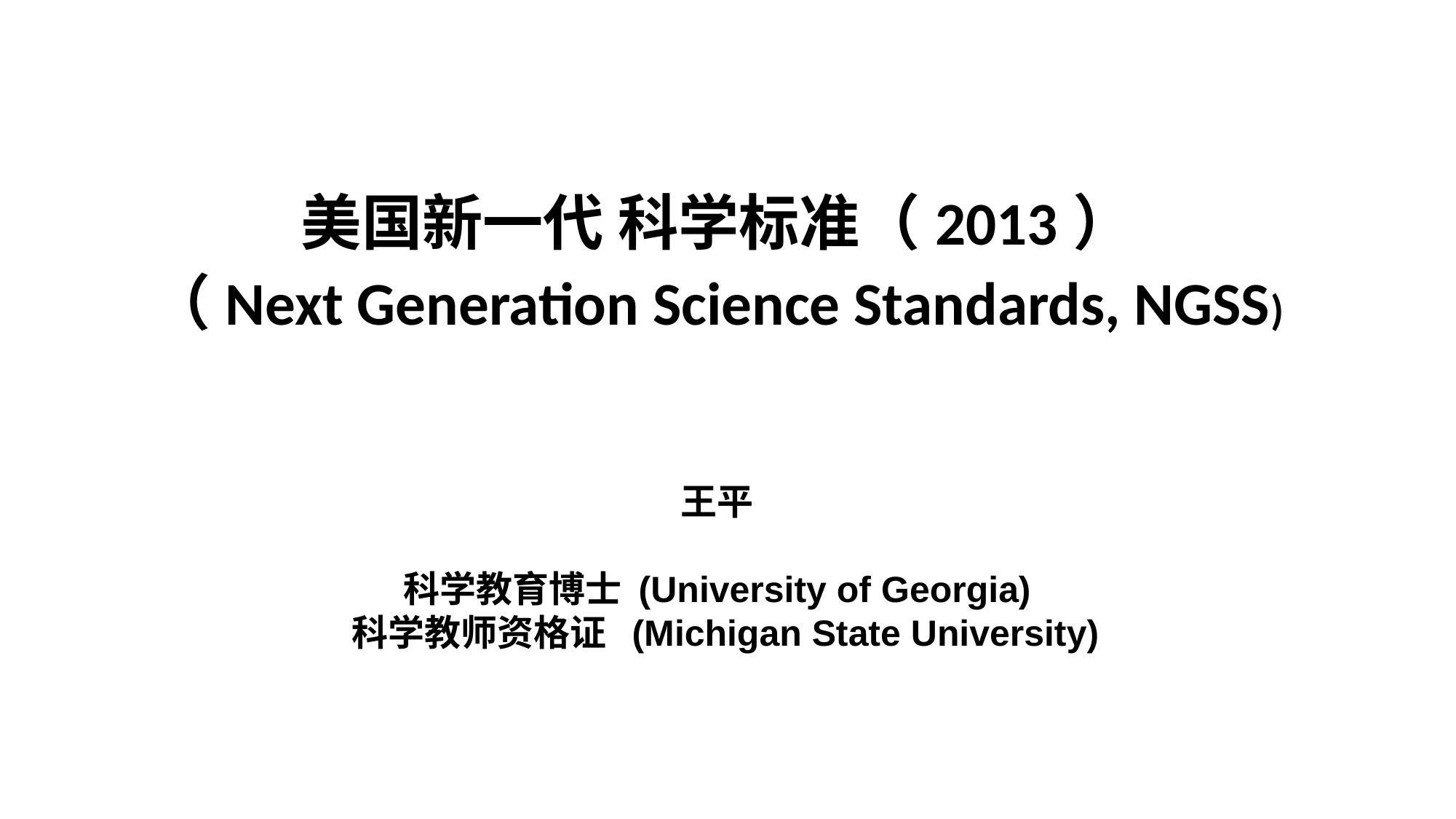

美国新一代 科学标准（2013）
（Next Generation Science Standards, NGSS)
王平

科学教育博士 (University of Georgia)
 科学教师资格证  (Michigan State University)